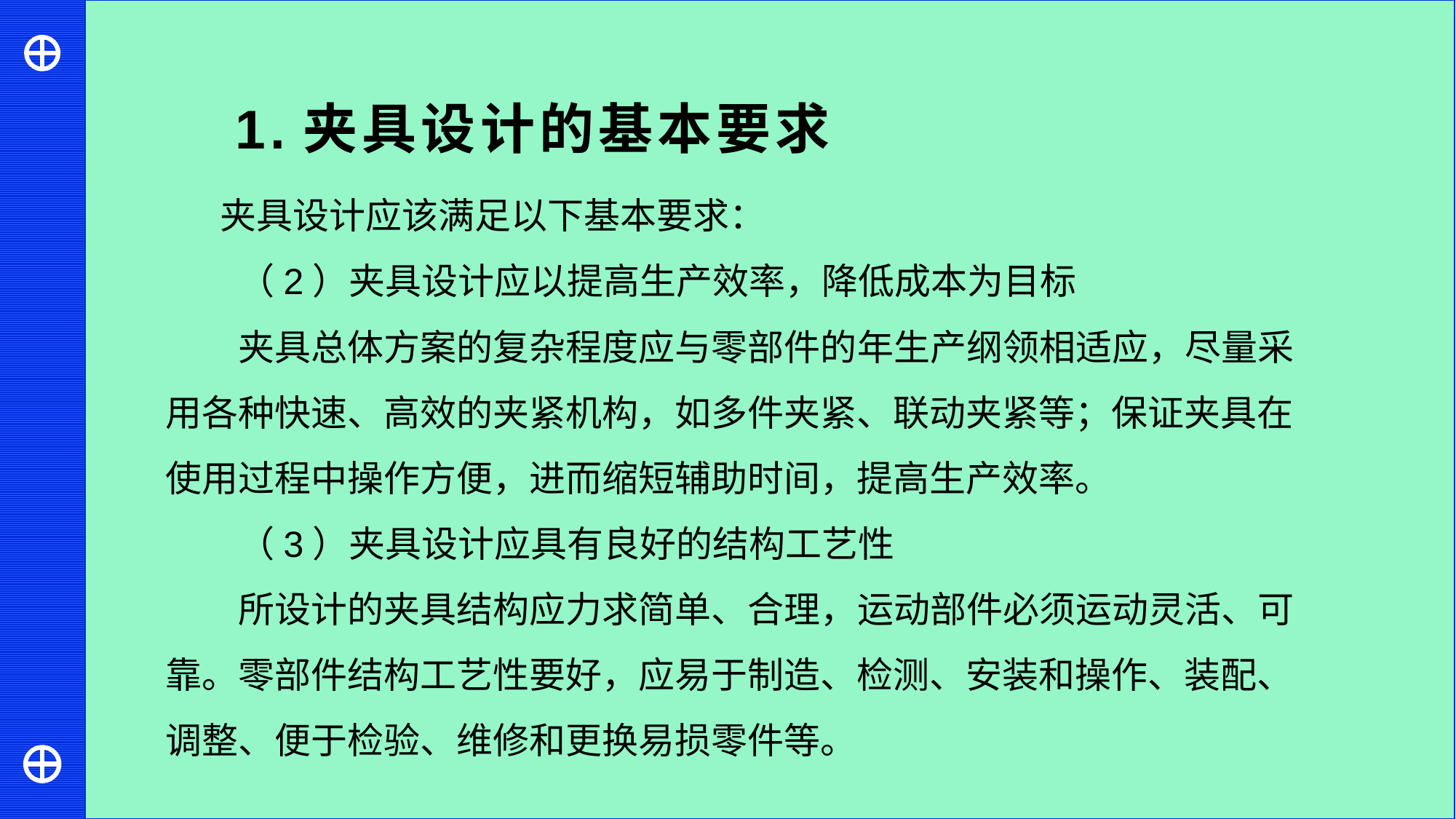

1.夹具设计的基本要求
夹具设计应该满足以下基本要求：
（2）夹具设计应以提高生产效率，降低成本为目标
夹具总体方案的复杂程度应与零部件的年生产纲领相适应，尽量采用各种快速、高效的夹紧机构，如多件夹紧、联动夹紧等；保证夹具在使用过程中操作方便，进而缩短辅助时间，提高生产效率。
（3）夹具设计应具有良好的结构工艺性
所设计的夹具结构应力求简单、合理，运动部件必须运动灵活、可靠。零部件结构工艺性要好，应易于制造、检测、安装和操作、装配、调整、便于检验、维修和更换易损零件等。